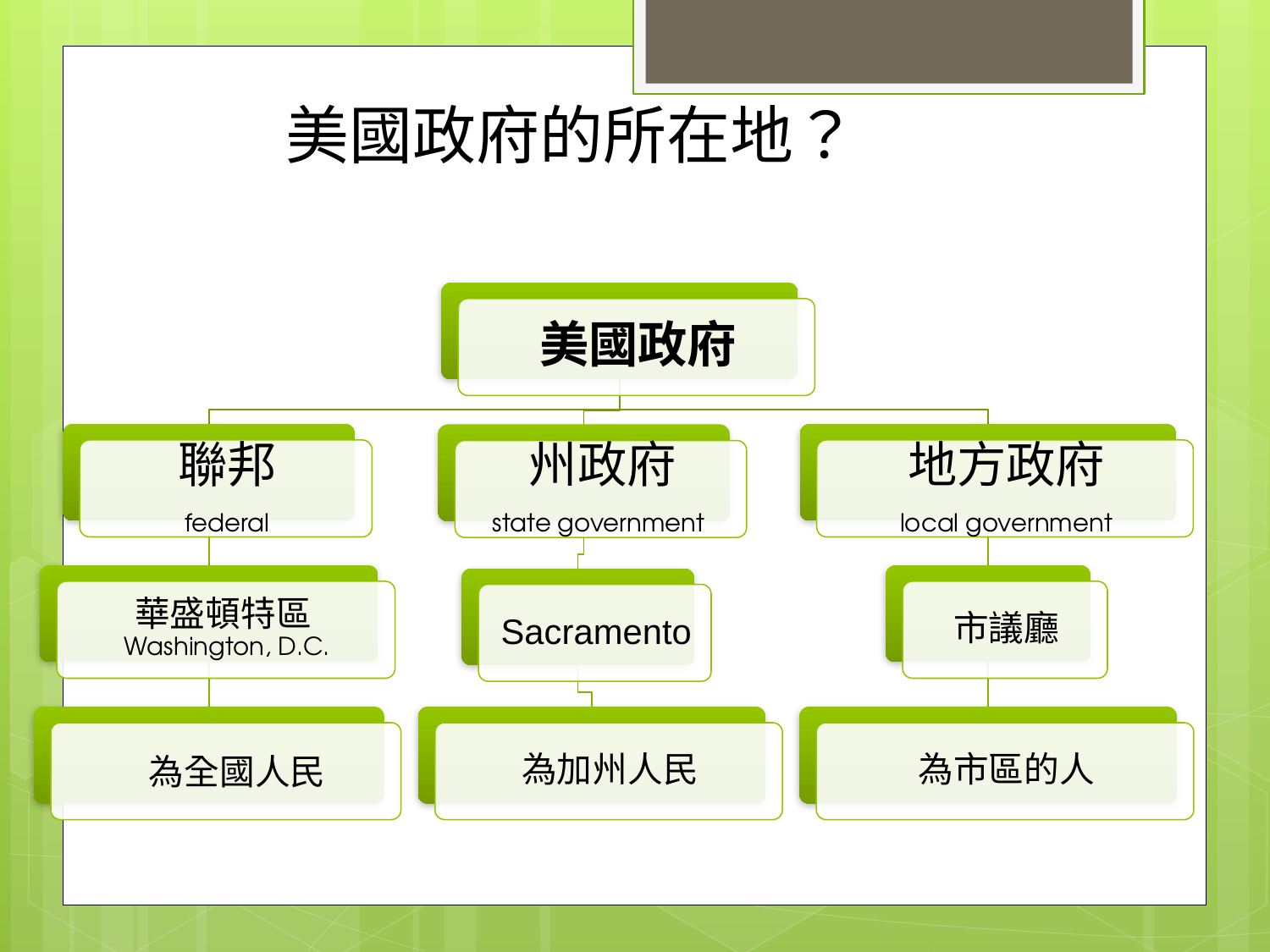

美國政府的所在地？
美國政府
聯邦
federal

華盛頓特區Washington, D.C.

 為全國人民
州政府
state government
Sacramento
為加州人民
地方政府
local government
市議廳
為市區的人